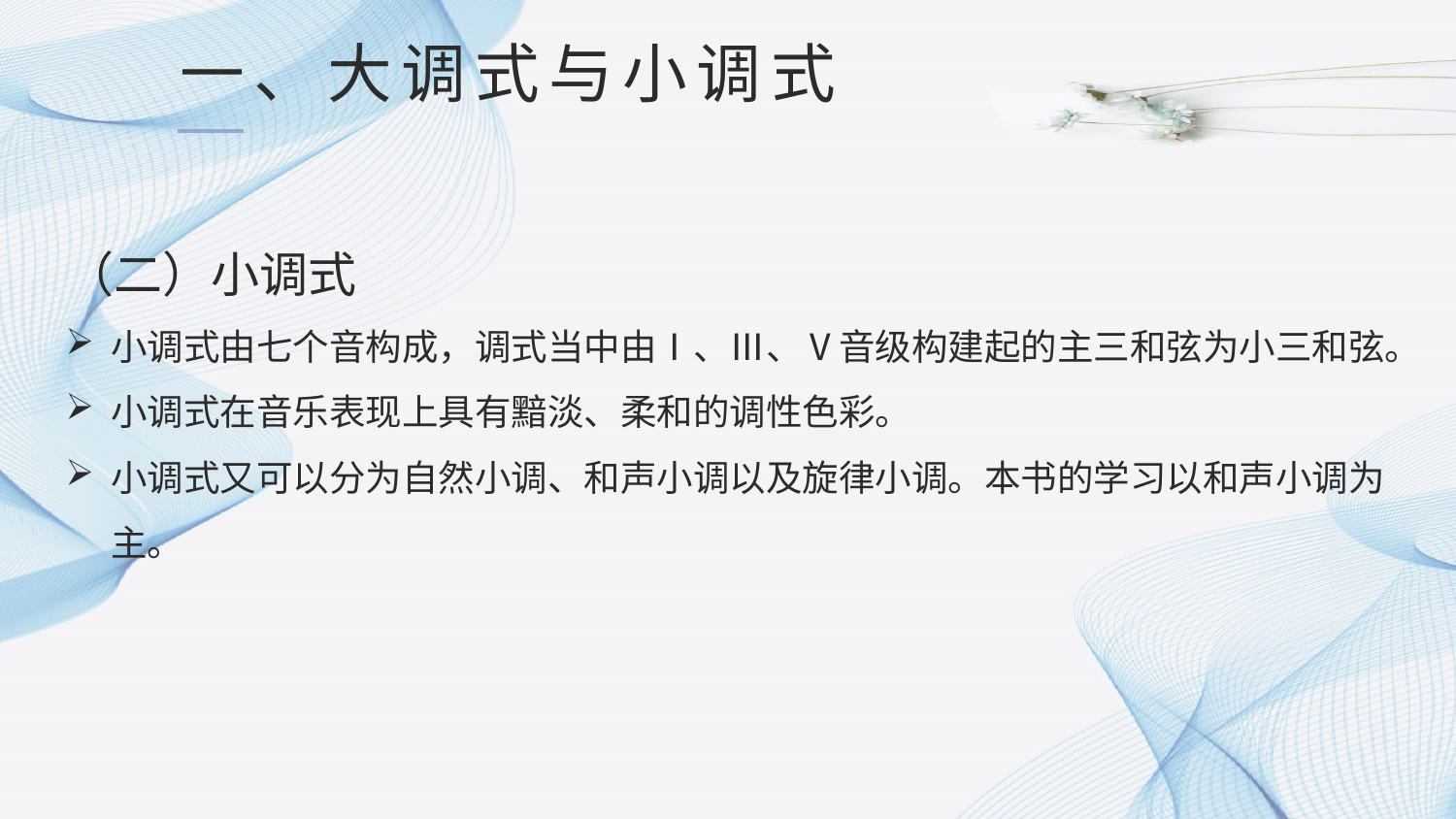

一、大调式与小调式
（二）小调式
小调式由七个音构成，调式当中由Ⅰ、Ⅲ、Ⅴ音级构建起的主三和弦为小三和弦。
小调式在音乐表现上具有黯淡、柔和的调性色彩。
小调式又可以分为自然小调、和声小调以及旋律小调。本书的学习以和声小调为主。